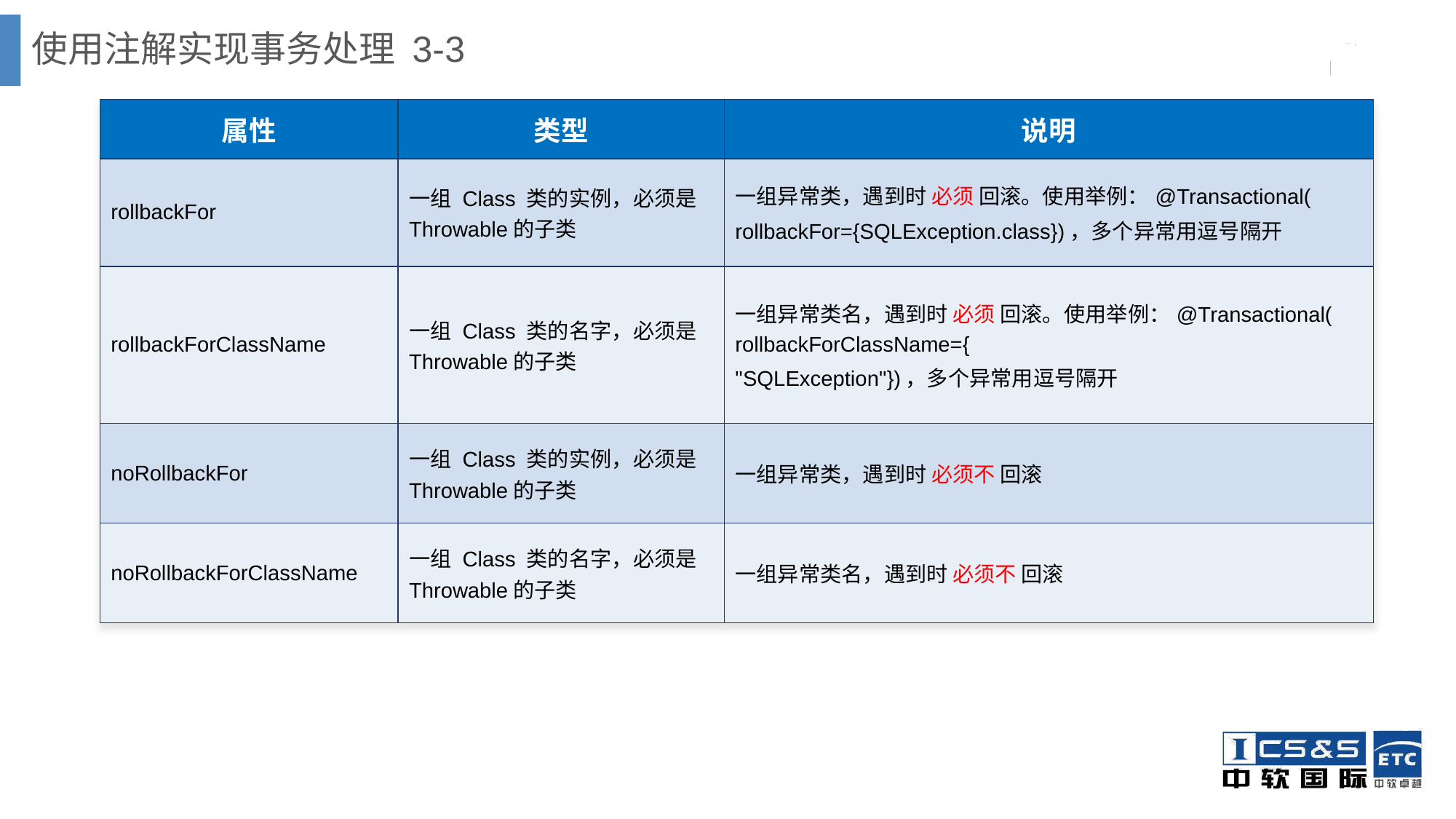

# 使用注解实现事务处理 3-3
| 属性 | 类型 | 说明 |
| --- | --- | --- |
| rollbackFor | 一组 Class 类的实例，必须是Throwable的子类 | 一组异常类，遇到时 必须 回滚。使用举例：@Transactional( rollbackFor={SQLException.class})，多个异常用逗号隔开 |
| rollbackForClassName | 一组 Class 类的名字，必须是Throwable的子类 | 一组异常类名，遇到时 必须 回滚。使用举例：@Transactional( rollbackForClassName={ "SQLException"})，多个异常用逗号隔开 |
| noRollbackFor | 一组 Class 类的实例，必须是Throwable的子类 | 一组异常类，遇到时 必须不 回滚 |
| noRollbackForClassName | 一组 Class 类的名字，必须是Throwable的子类 | 一组异常类名，遇到时 必须不 回滚 |